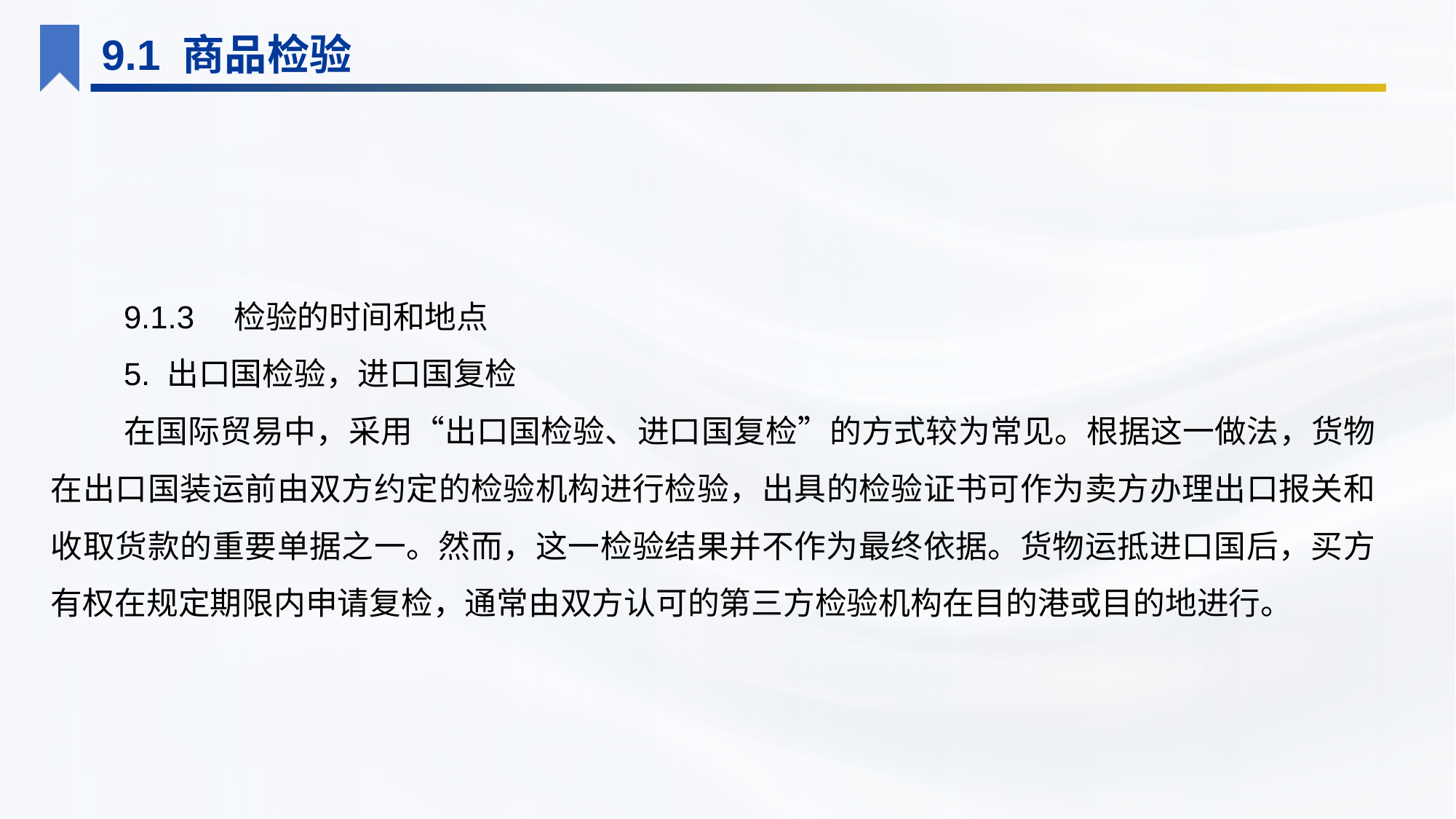

9.1 商品检验
9.1.3　检验的时间和地点
5. 出口国检验，进口国复检
在国际贸易中，采用“出口国检验、进口国复检”的方式较为常见。根据这一做法，货物在出口国装运前由双方约定的检验机构进行检验，出具的检验证书可作为卖方办理出口报关和收取货款的重要单据之一。然而，这一检验结果并不作为最终依据。货物运抵进口国后，买方有权在规定期限内申请复检，通常由双方认可的第三方检验机构在目的港或目的地进行。